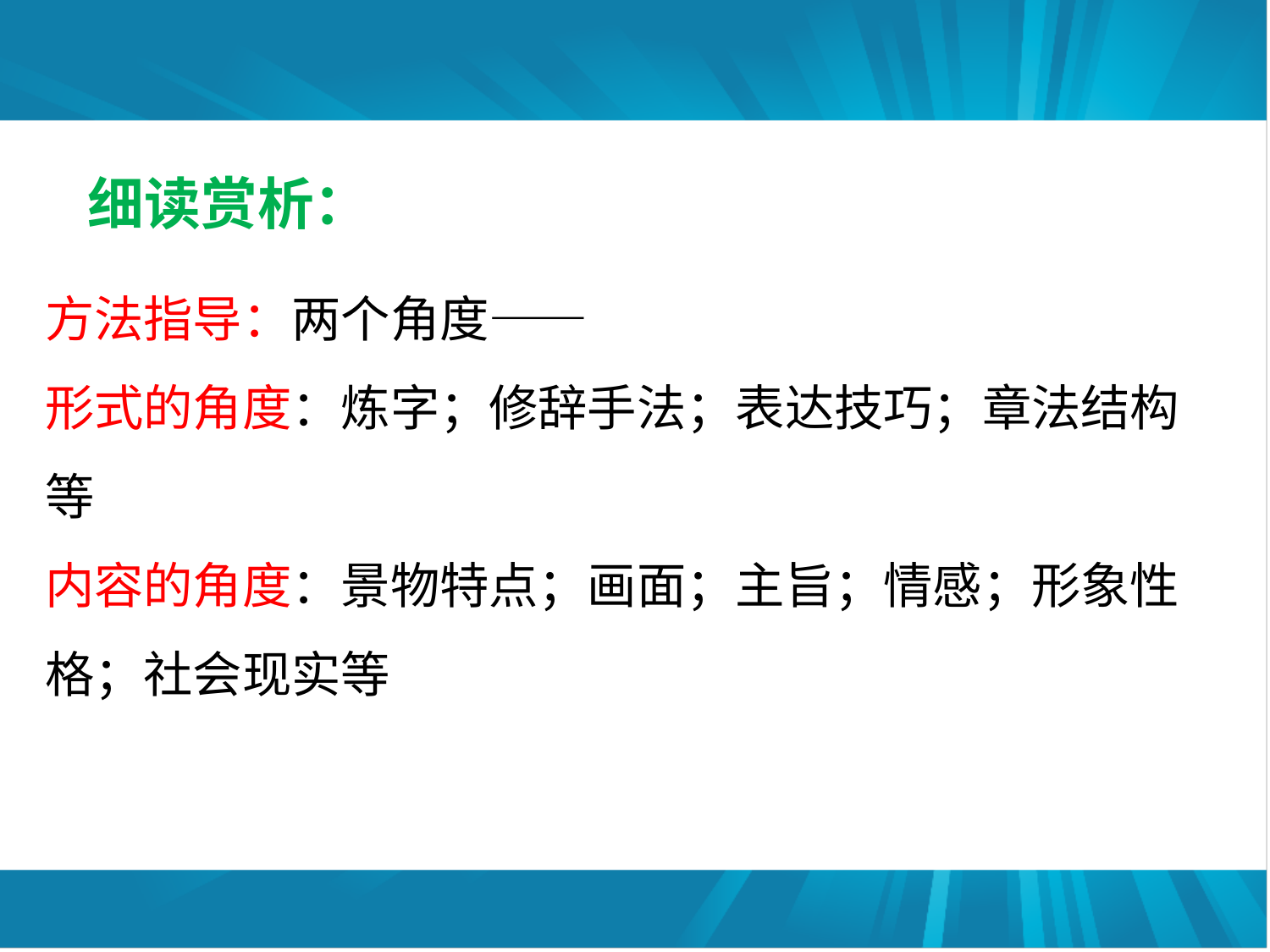

细读赏析：
方法指导：两个角度——
形式的角度：炼字；修辞手法；表达技巧；章法结构等
内容的角度：景物特点；画面；主旨；情感；形象性格；社会现实等